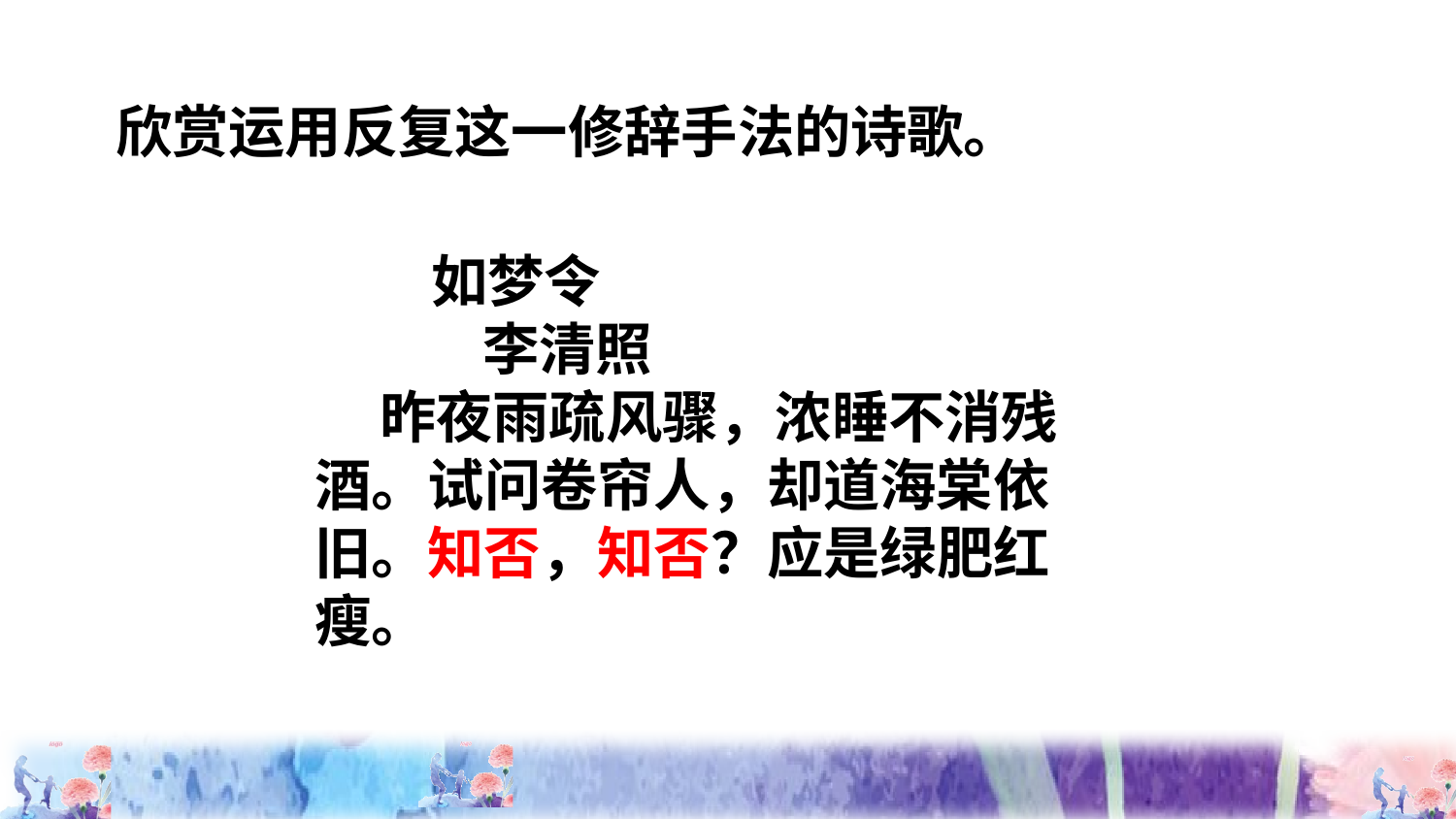

欣赏运用反复这一修辞手法的诗歌。
        如梦令
            李清照
    昨夜雨疏风骤，浓睡不消残酒。试问卷帘人，却道海棠依旧。知否，知否？应是绿肥红瘦。